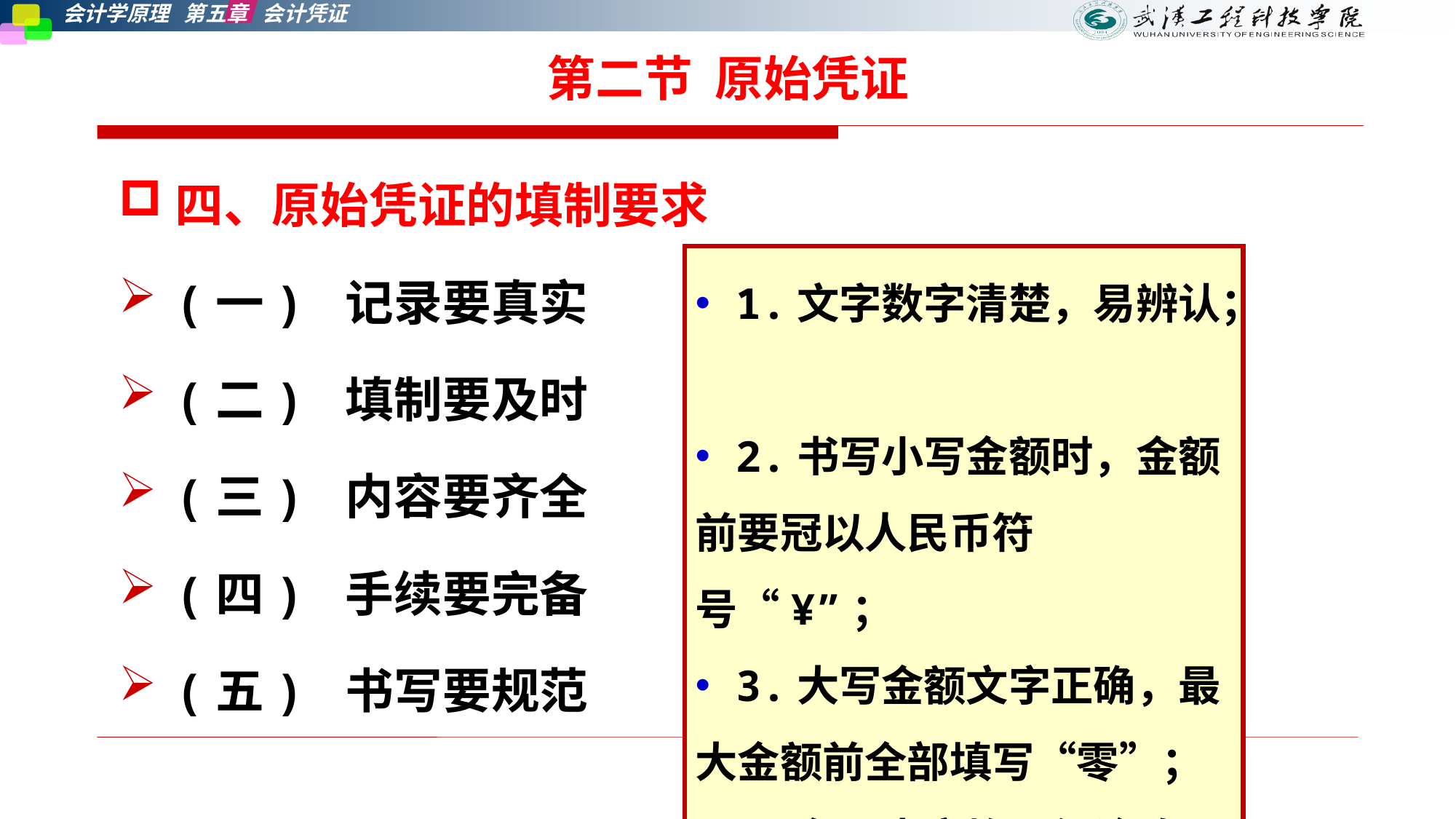

# 第二节  原始凭证
四、原始凭证的填制要求
(一) 记录要真实
(二) 填制要及时
(三) 内容要齐全
(四) 手续要完备
(五) 书写要规范

 1.文字数字清楚，易辨认；
 2.书写小写金额时，金额前要冠以人民币符号“¥”；
 3.大写金额文字正确，最大金额前全部填写“零”；
 4.各项内容均不得涂改。